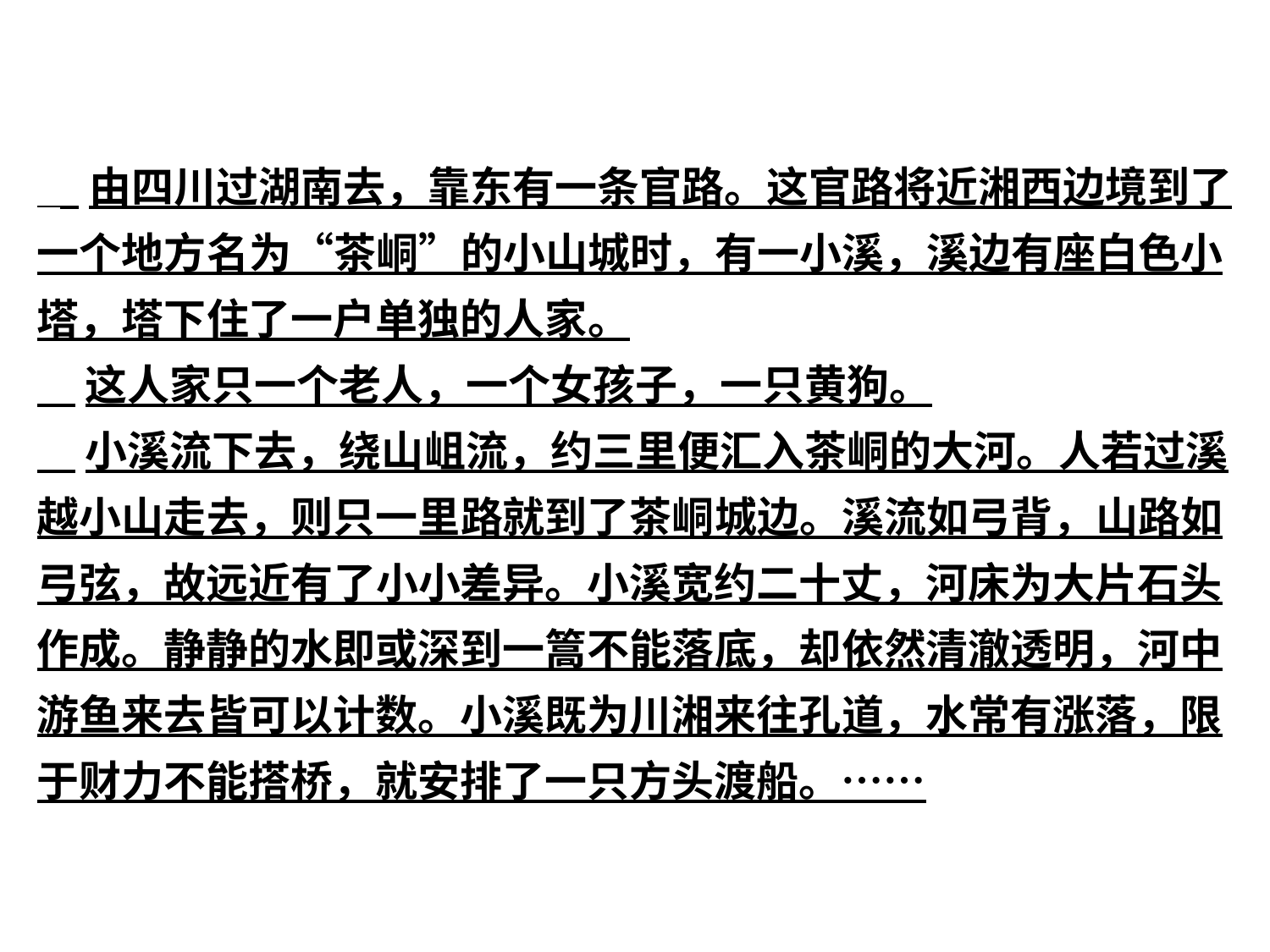

由四川过湖南去，靠东有一条官路。这官路将近湘西边境到了一个地方名为“茶峒”的小山城时，有一小溪，溪边有座白色小塔，塔下住了一户单独的人家。
    这人家只一个老人，一个女孩子，一只黄狗。
    小溪流下去，绕山岨流，约三里便汇入茶峒的大河。人若过溪越小山走去，则只一里路就到了茶峒城边。溪流如弓背，山路如弓弦，故远近有了小小差异。小溪宽约二十丈，河床为大片石头作成。静静的水即或深到一篙不能落底，却依然清澈透明，河中游鱼来去皆可以计数。小溪既为川湘来往孔道，水常有涨落，限于财力不能搭桥，就安排了一只方头渡船。……